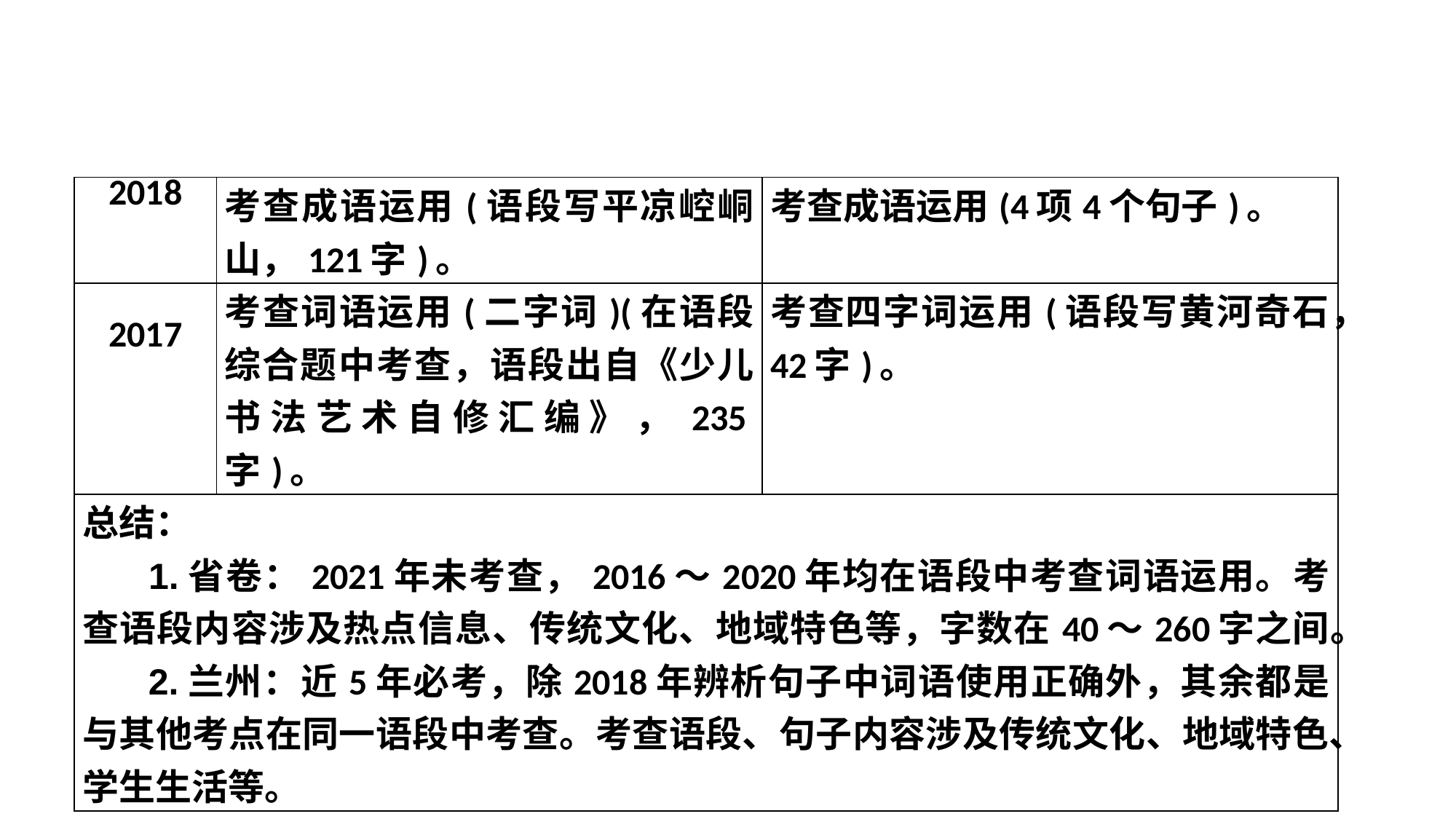

| 2018 | 考查成语运用(语段写平凉崆峒山，121字)。 | 考查成语运用(4项4个句子)。 |
| --- | --- | --- |
| 2017 | 考查词语运用(二字词)(在语段综合题中考查，语段出自《少儿书法艺术自修汇编》，235字)。 | 考查四字词运用(语段写黄河奇石，42字)。 |
| 总结： 1.省卷：2021年未考查，2016～2020年均在语段中考查词语运用。考查语段内容涉及热点信息、传统文化、地域特色等，字数在40～260字之间。 2.兰州：近5年必考，除2018年辨析句子中词语使用正确外，其余都是与其他考点在同一语段中考查。考查语段、句子内容涉及传统文化、地域特色、学生生活等。 |  |  |